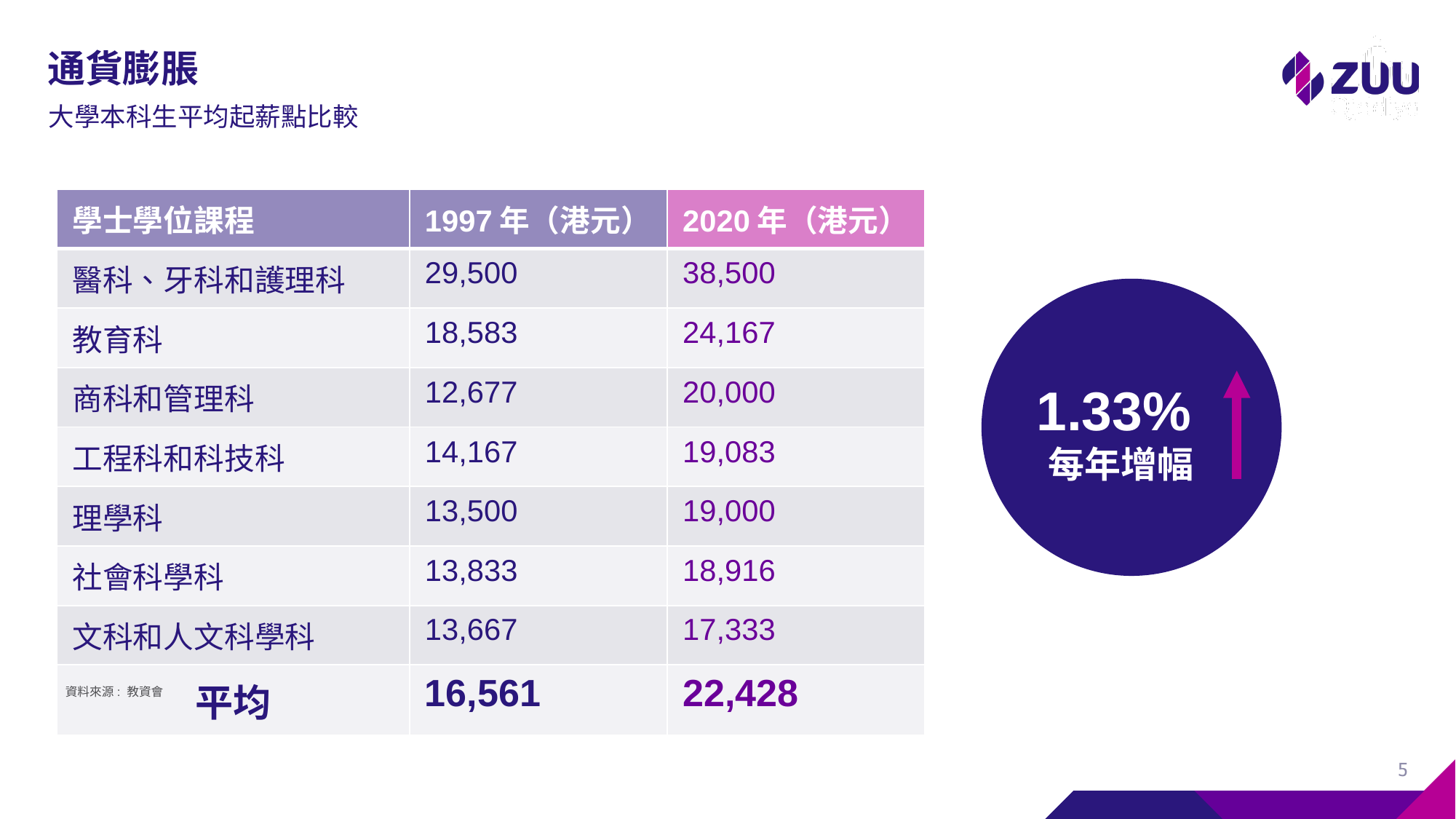

# 通貨膨脹
大學本科生平均起薪點比較
| 學士學位課程 | 1997年（港元） | 2020年（港元） |
| --- | --- | --- |
| 醫科、牙科和護理科 | 29,500 | 38,500 |
| 教育科 | 18,583 | 24,167 |
| 商科和管理科 | 12,677 | 20,000 |
| 工程科和科技科 | 14,167 | 19,083 |
| 理學科 | 13,500 | 19,000 |
| 社會科學科 | 13,833 | 18,916 |
| 文科和人文科學科 | 13,667 | 17,333 |
| 平均 | 16,561 | 22,428 |

1.33%
每年增幅
資料來源: 教資會
5